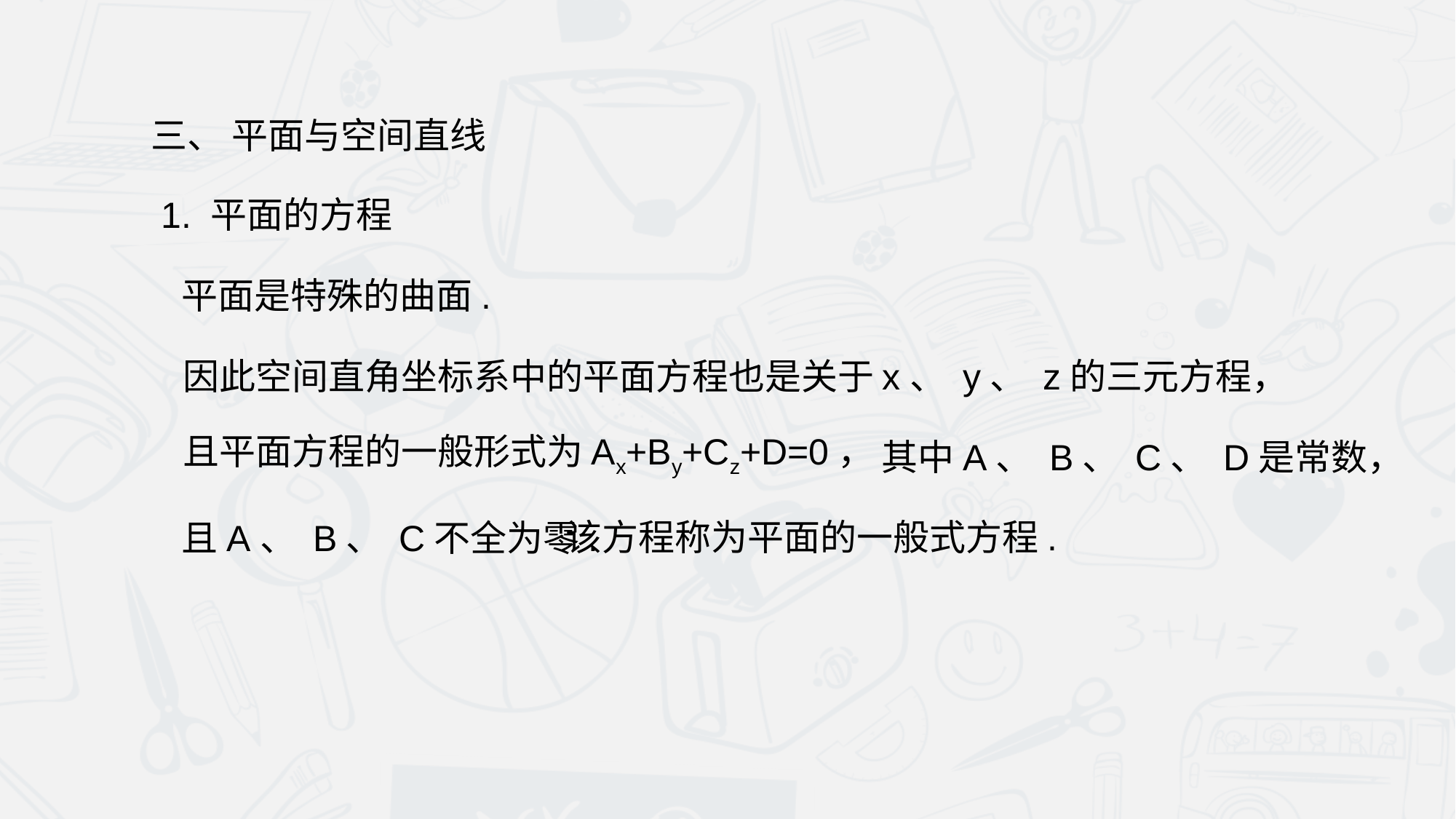

三、 平面与空间直线
 1. 平面的方程
平面是特殊的曲面.
因此空间直角坐标系中的平面方程也是关于x、 y、 z的三元方程，
且平面方程的一般形式为Ax+By+Cz+D=0，
其中A、 B、 C、 D是常数，
该方程称为平面的一般式方程.
且A、 B、 C不全为零.